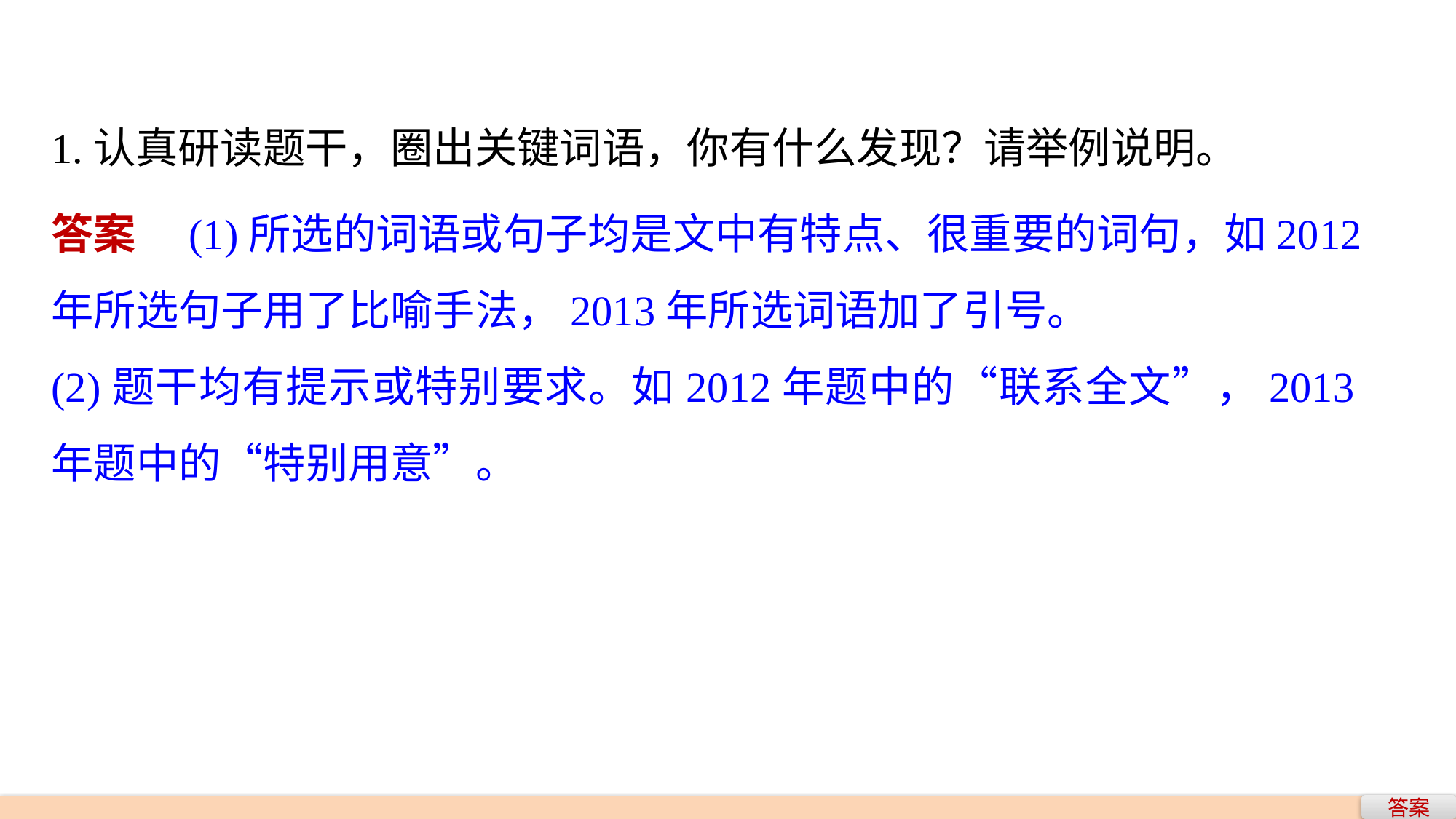

1.认真研读题干，圈出关键词语，你有什么发现？请举例说明。
答案　(1)所选的词语或句子均是文中有特点、很重要的词句，如2012年所选句子用了比喻手法，2013年所选词语加了引号。
(2)题干均有提示或特别要求。如2012年题中的“联系全文”，2013年题中的“特别用意”。
答案